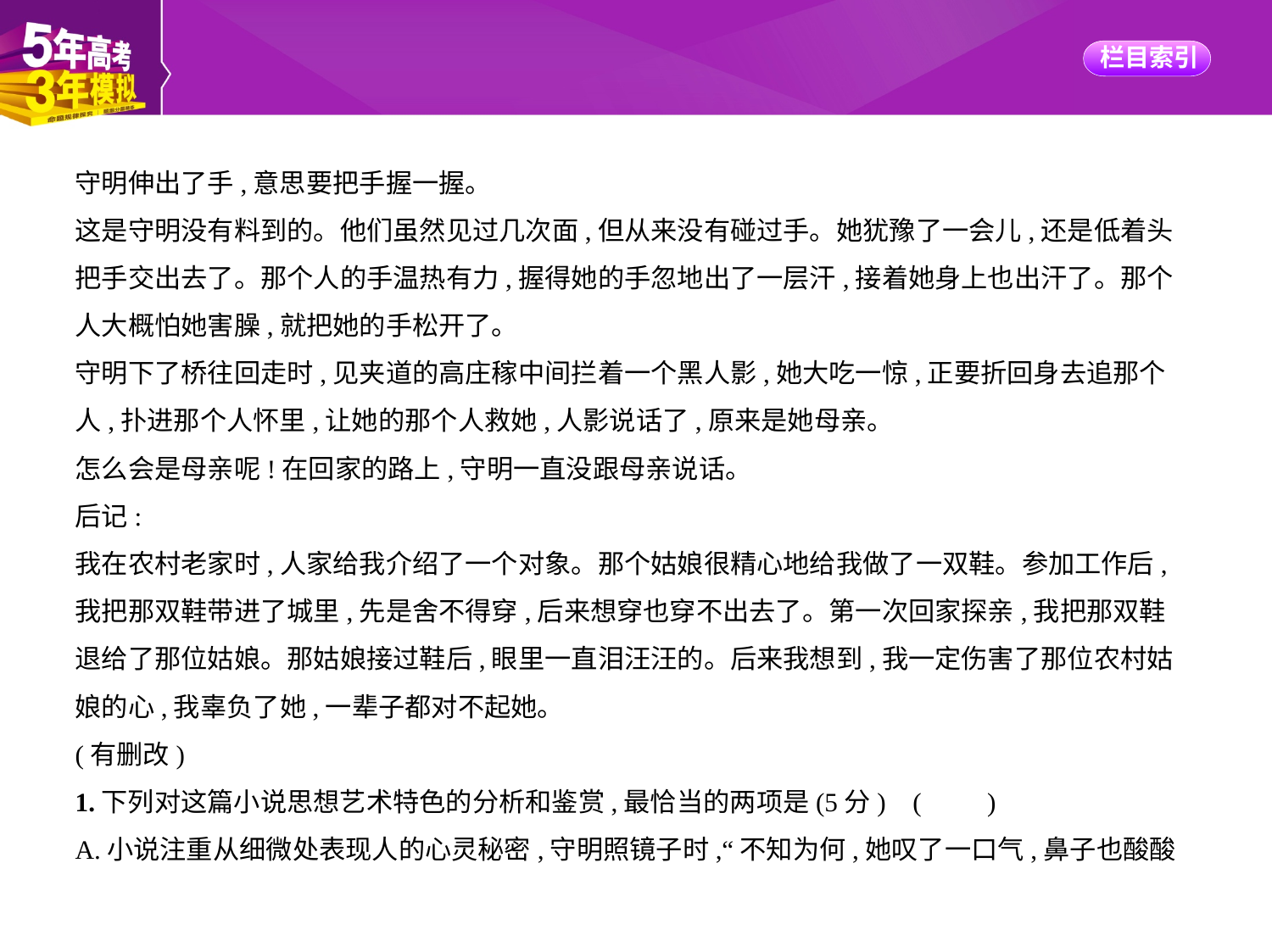

守明伸出了手,意思要把手握一握。
这是守明没有料到的。他们虽然见过几次面,但从来没有碰过手。她犹豫了一会儿,还是低着头
把手交出去了。那个人的手温热有力,握得她的手忽地出了一层汗,接着她身上也出汗了。那个
人大概怕她害臊,就把她的手松开了。
守明下了桥往回走时,见夹道的高庄稼中间拦着一个黑人影,她大吃一惊,正要折回身去追那个
人,扑进那个人怀里,让她的那个人救她,人影说话了,原来是她母亲。
怎么会是母亲呢!在回家的路上,守明一直没跟母亲说话。
后记:
我在农村老家时,人家给我介绍了一个对象。那个姑娘很精心地给我做了一双鞋。参加工作后,
我把那双鞋带进了城里,先是舍不得穿,后来想穿也穿不出去了。第一次回家探亲,我把那双鞋
退给了那位姑娘。那姑娘接过鞋后,眼里一直泪汪汪的。后来我想到,我一定伤害了那位农村姑
娘的心,我辜负了她,一辈子都对不起她。
(有删改)
1.下列对这篇小说思想艺术特色的分析和鉴赏,最恰当的两项是(5分) (　　)
A.小说注重从细微处表现人的心灵秘密,守明照镜子时,“不知为何,她叹了一口气,鼻子也酸酸